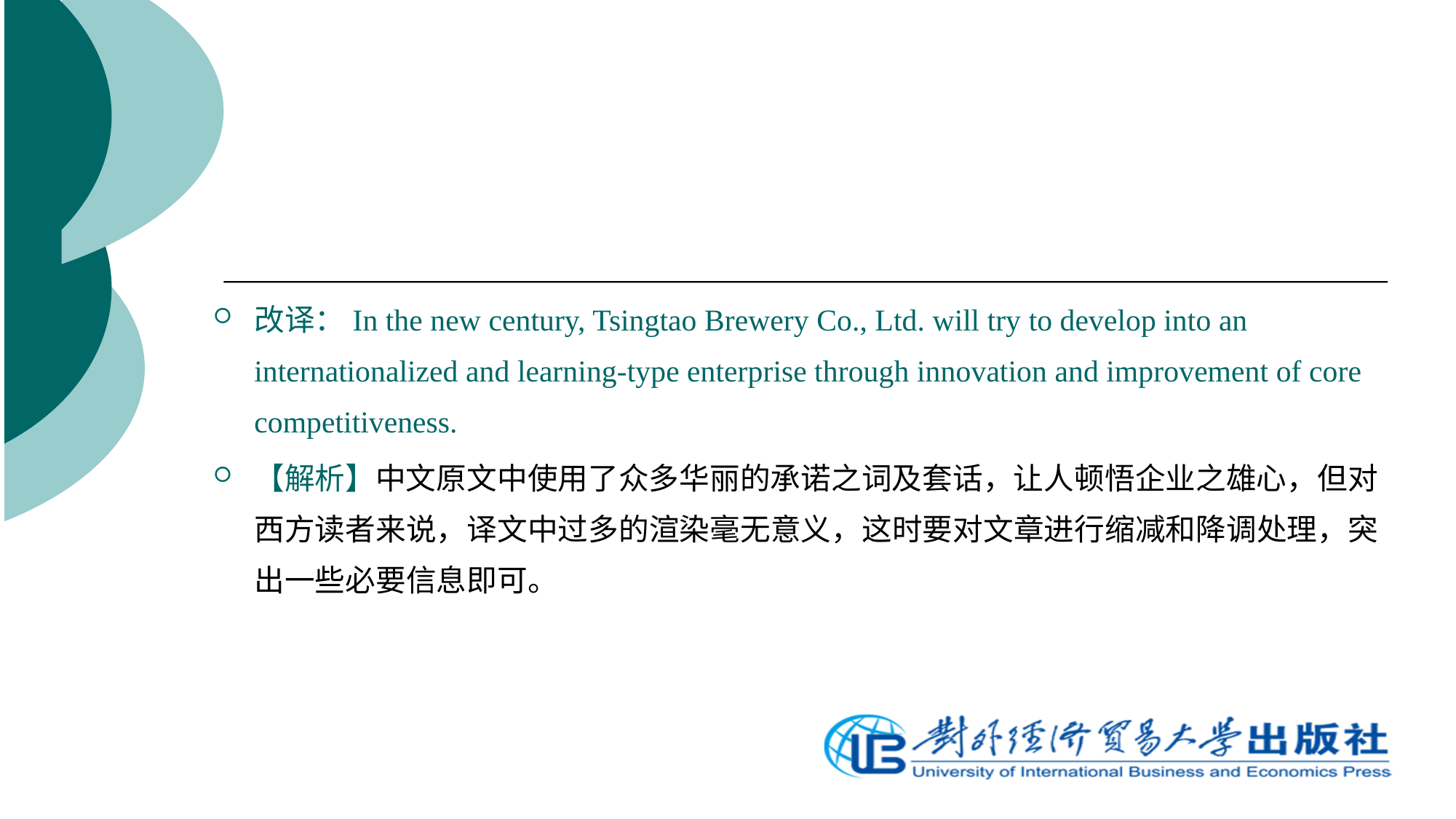

改译：In the new century, Tsingtao Brewery Co., Ltd. will try to develop into an internationalized and learning-type enterprise through innovation and improvement of core competitiveness.
【解析】中文原文中使用了众多华丽的承诺之词及套话，让人顿悟企业之雄心，但对西方读者来说，译文中过多的渲染毫无意义，这时要对文章进行缩减和降调处理，突出一些必要信息即可。